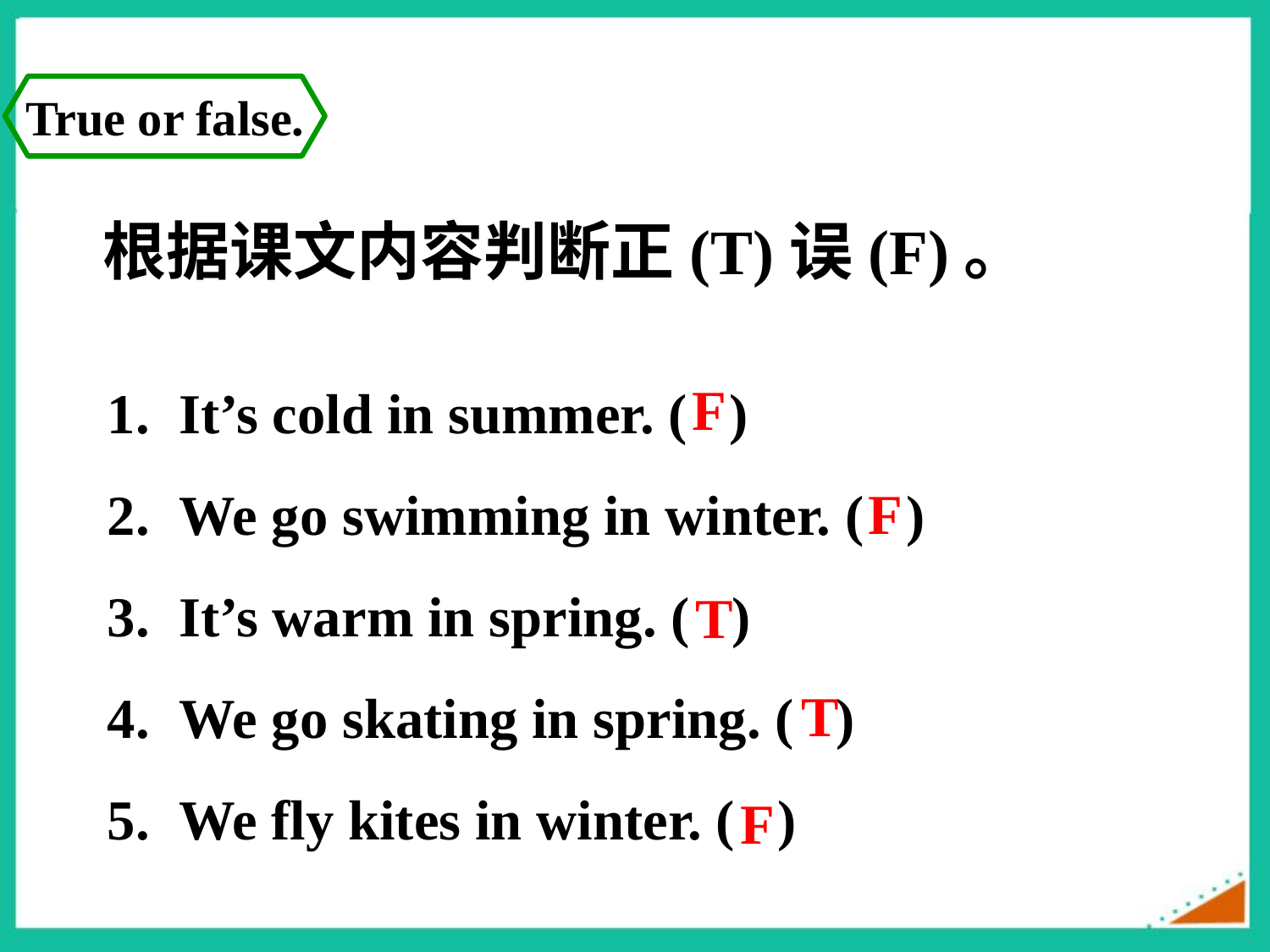

True or false.
根据课文内容判断正(T)误(F)。
It’s cold in summer. (   )
We go swimming in winter. (   )
It’s warm in spring. (   )
We go skating in spring. (   )
We fly kites in winter. (   )
F
F
T
T
F